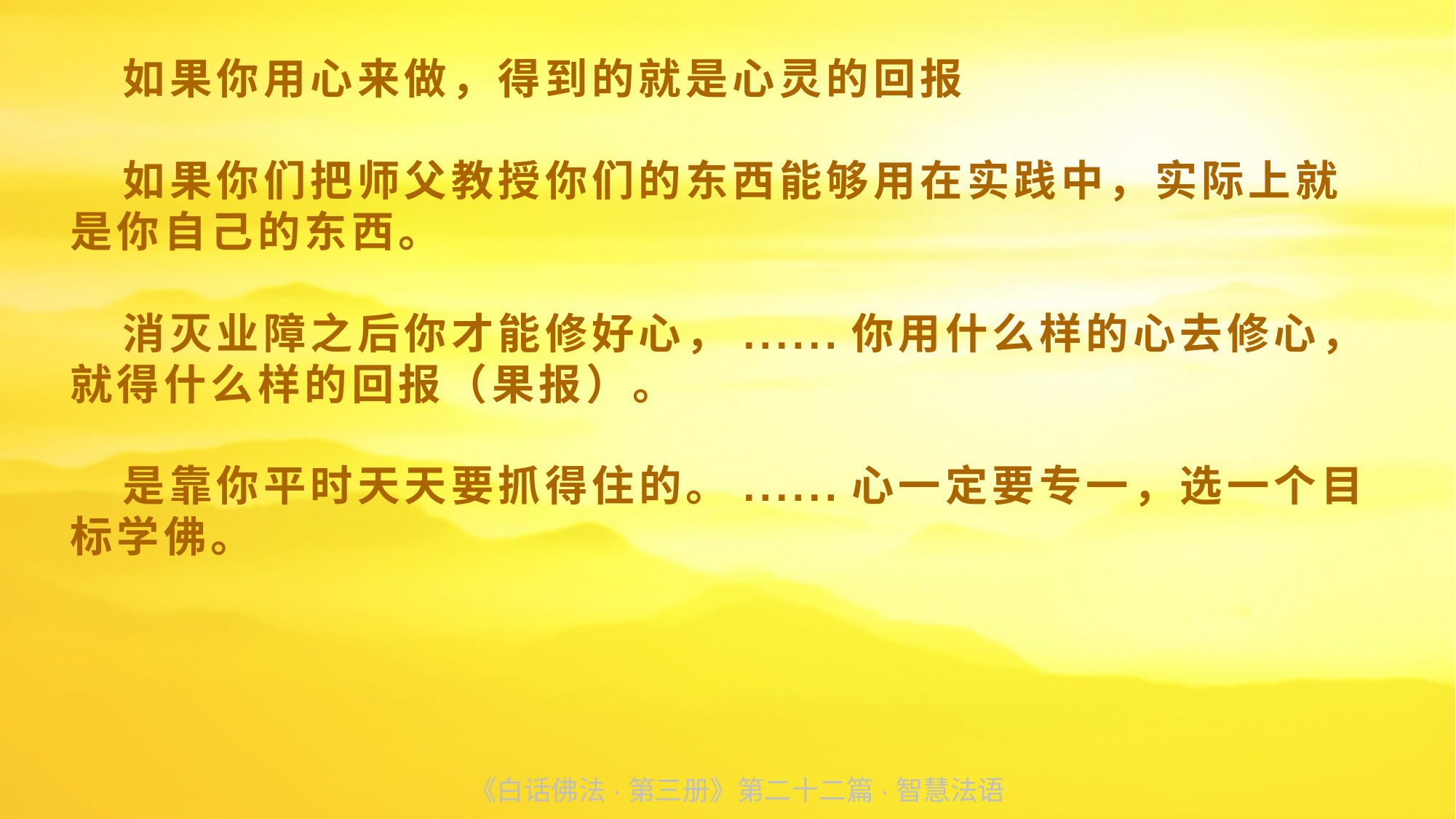

如果你用心来做，得到的就是心灵的回报

   如果你们把师父教授你们的东西能够用在实践中，实际上就是你自己的东西。

   消灭业障之后你才能修好心，......你用什么样的心去修心，就得什么样的回报（果报）。

   是靠你平时天天要抓得住的。......心一定要专一，选一个目标学佛。
  《白话佛法·第三册》第二十二篇·智慧法语